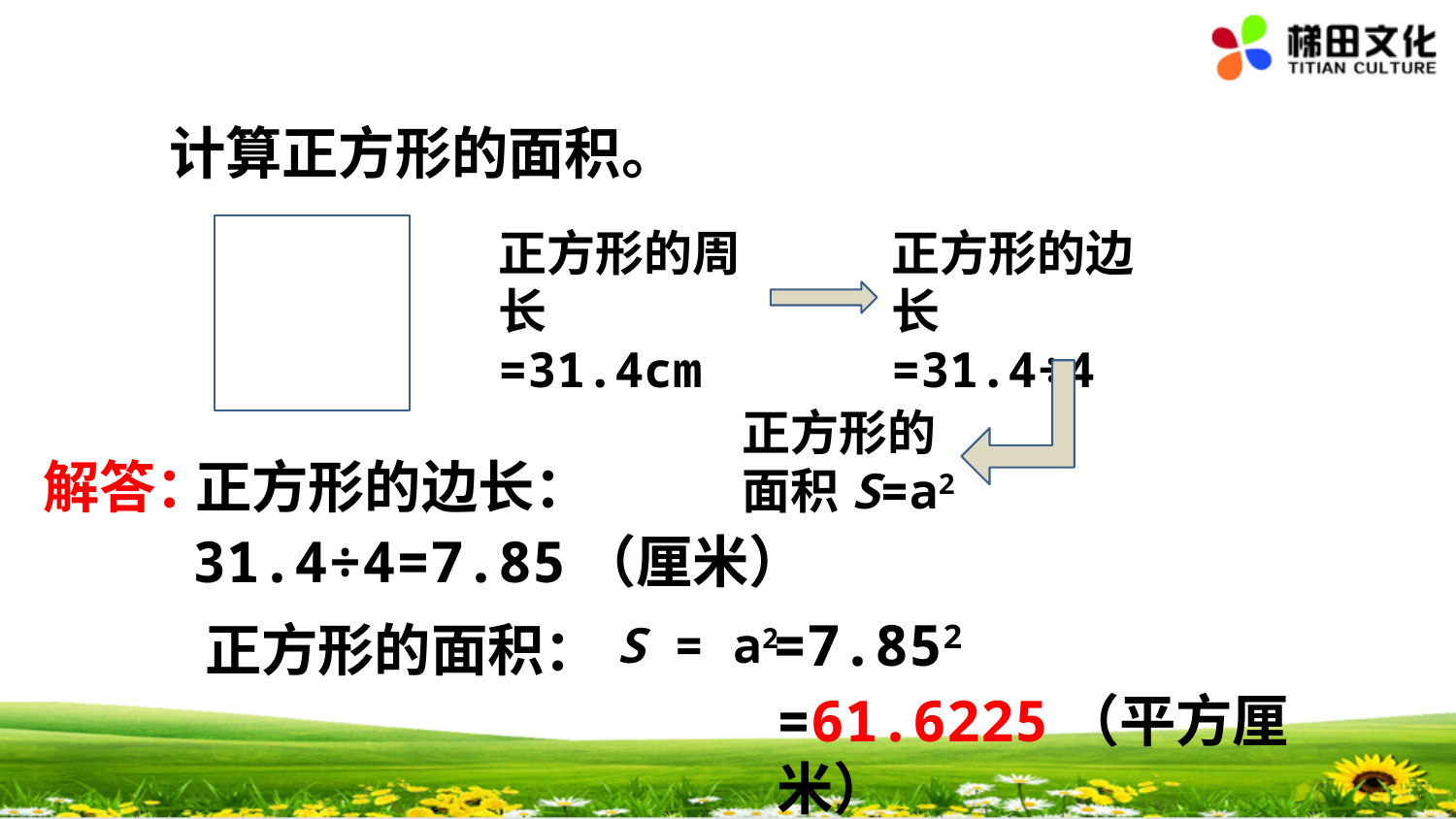

计算正方形的面积。

正方形的周长=31.4cm
正方形的边长=31.4÷4

正方形的面积S=a2
解答：
正方形的边长：
31.4÷4=7.85（厘米）
=7.852
正方形的面积：
 S = a2
=61.6225（平方厘米）